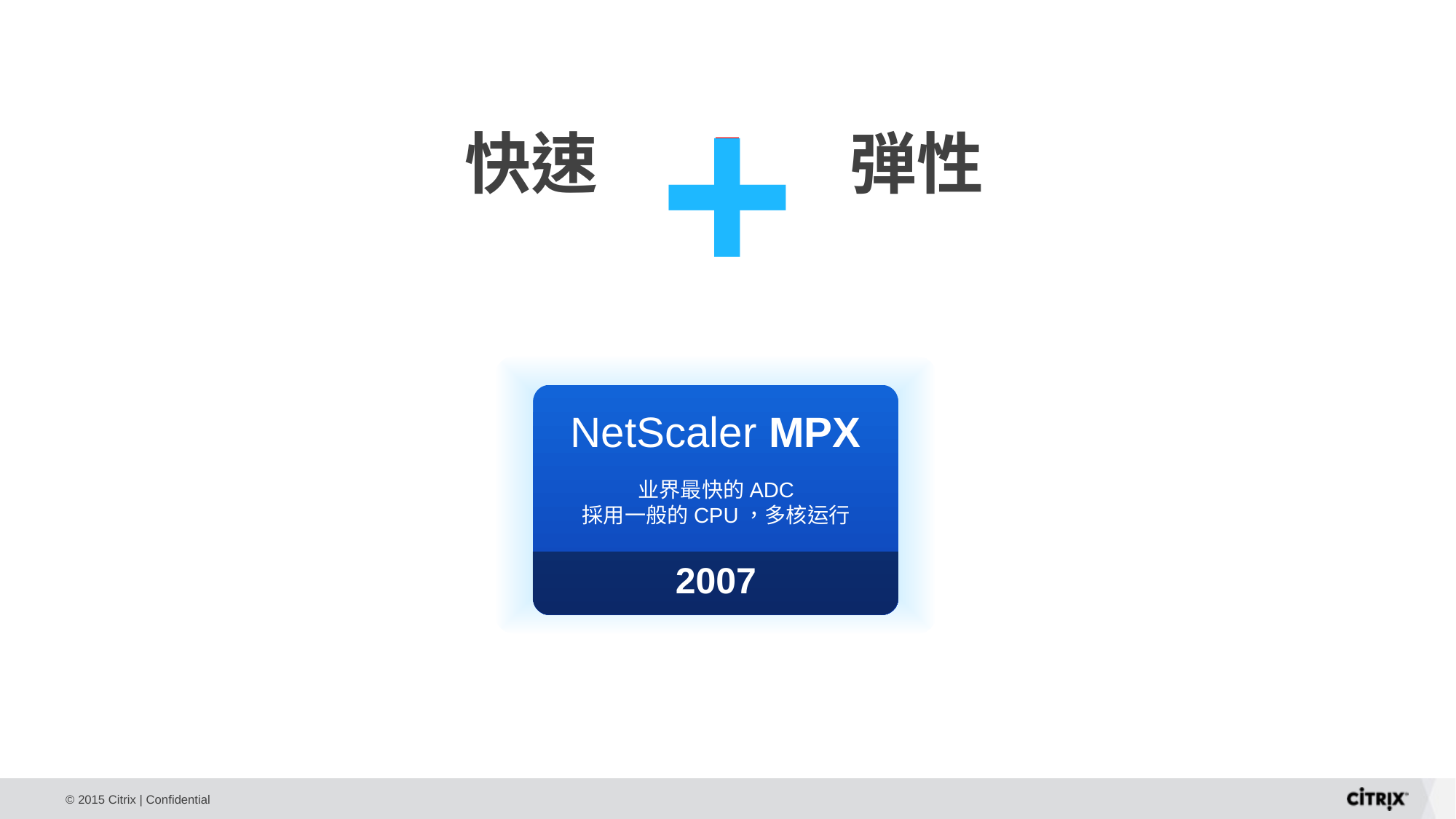

+
I
快速
弾性
Custom ASICS for Performance
General Purpose Processors

NetScaler MPX

业界最快的ADC
採用一般的CPU，多核运行

2007